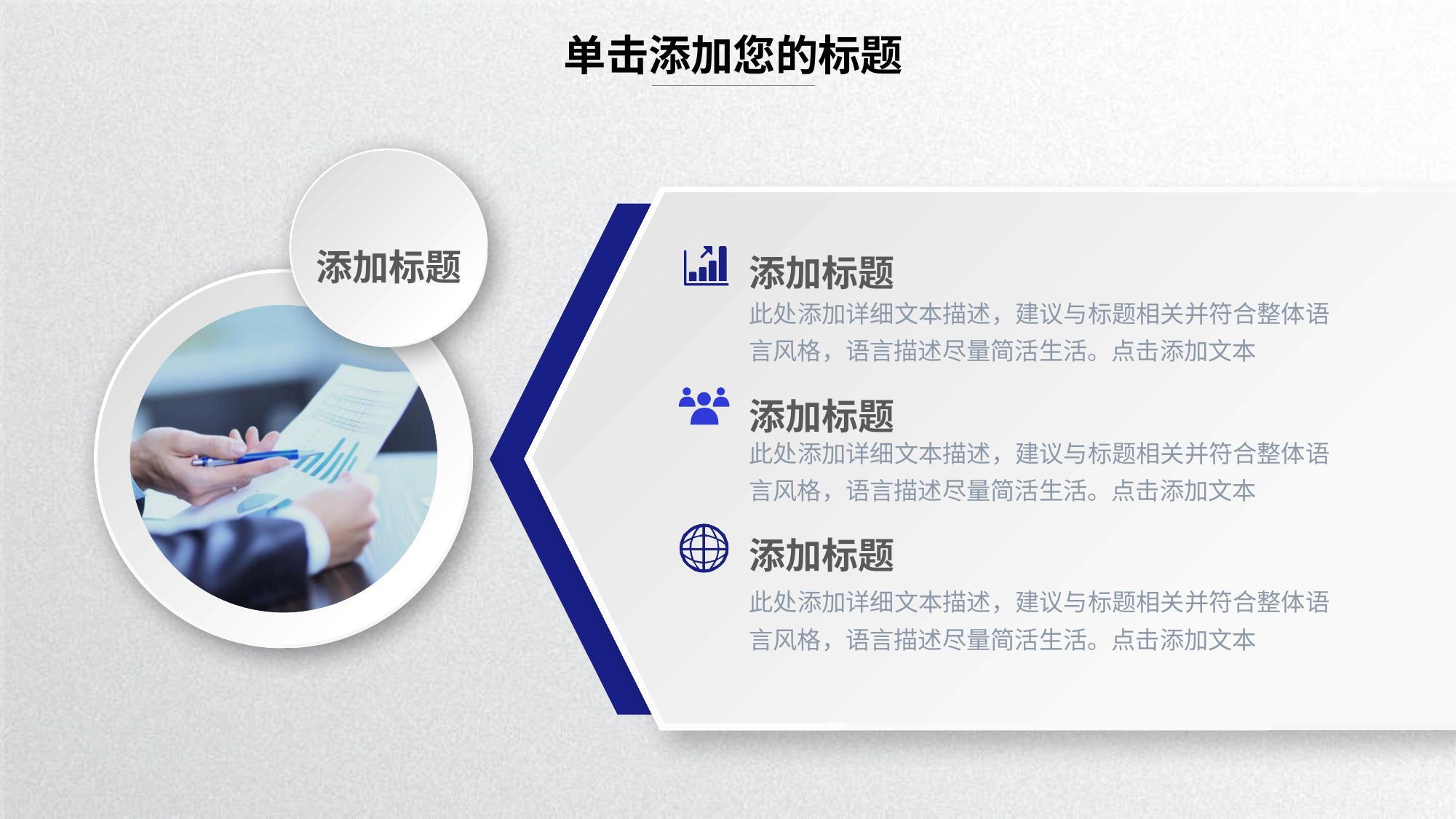

单击添加您的标题

添加标题

添加标题

此处添加详细文本描述，建议与标题相关并符合整体语言风格，语言描述尽量简活生活。点击添加文本
添加标题

此处添加详细文本描述，建议与标题相关并符合整体语言风格，语言描述尽量简活生活。点击添加文本
添加标题

此处添加详细文本描述，建议与标题相关并符合整体语言风格，语言描述尽量简活生活。点击添加文本